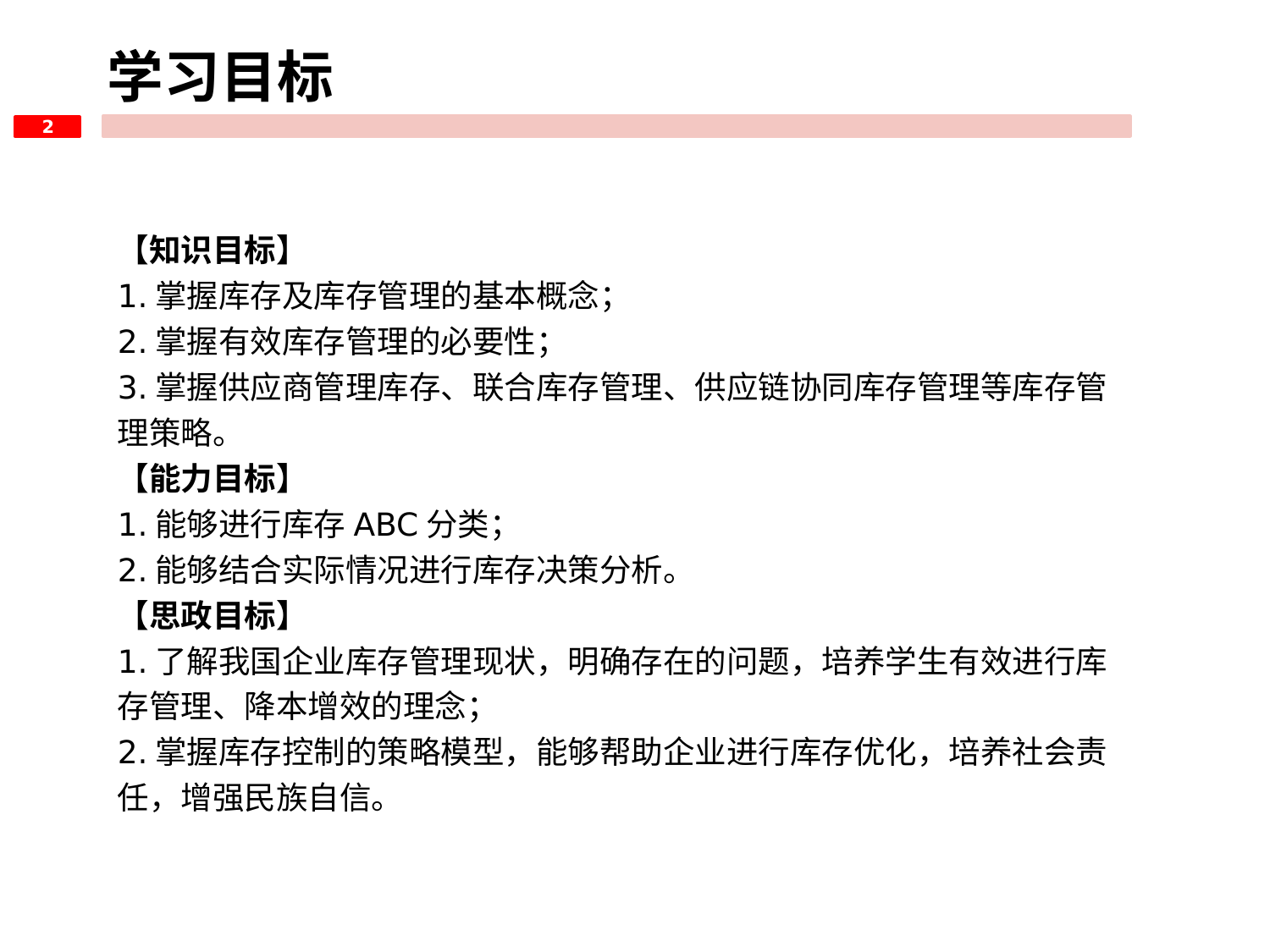

学习目标
2
【知识目标】
1.掌握库存及库存管理的基本概念；
2.掌握有效库存管理的必要性；
3.掌握供应商管理库存、联合库存管理、供应链协同库存管理等库存管理策略。
【能力目标】
1.能够进行库存ABC分类；
2.能够结合实际情况进行库存决策分析。
【思政目标】
1.了解我国企业库存管理现状，明确存在的问题，培养学生有效进行库存管理、降本增效的理念；
2.掌握库存控制的策略模型，能够帮助企业进行库存优化，培养社会责任，增强民族自信。